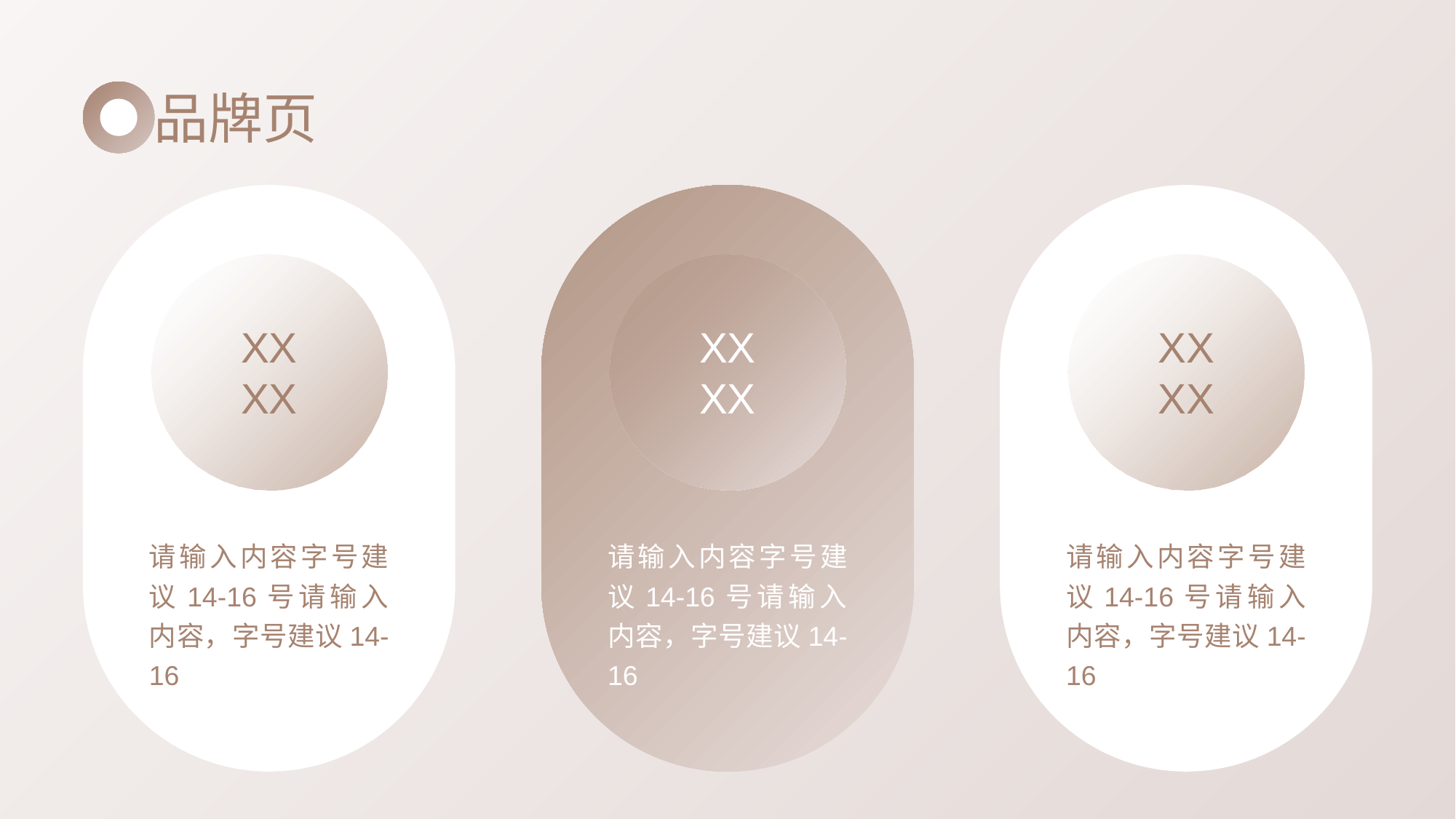

品牌页

XX
XX
XX
XX
XX
XX
请输入内容字号建议14-16号请输入内容，字号建议14-16
请输入内容字号建议14-16号请输入内容，字号建议14-16
请输入内容字号建议14-16号请输入内容，字号建议14-16